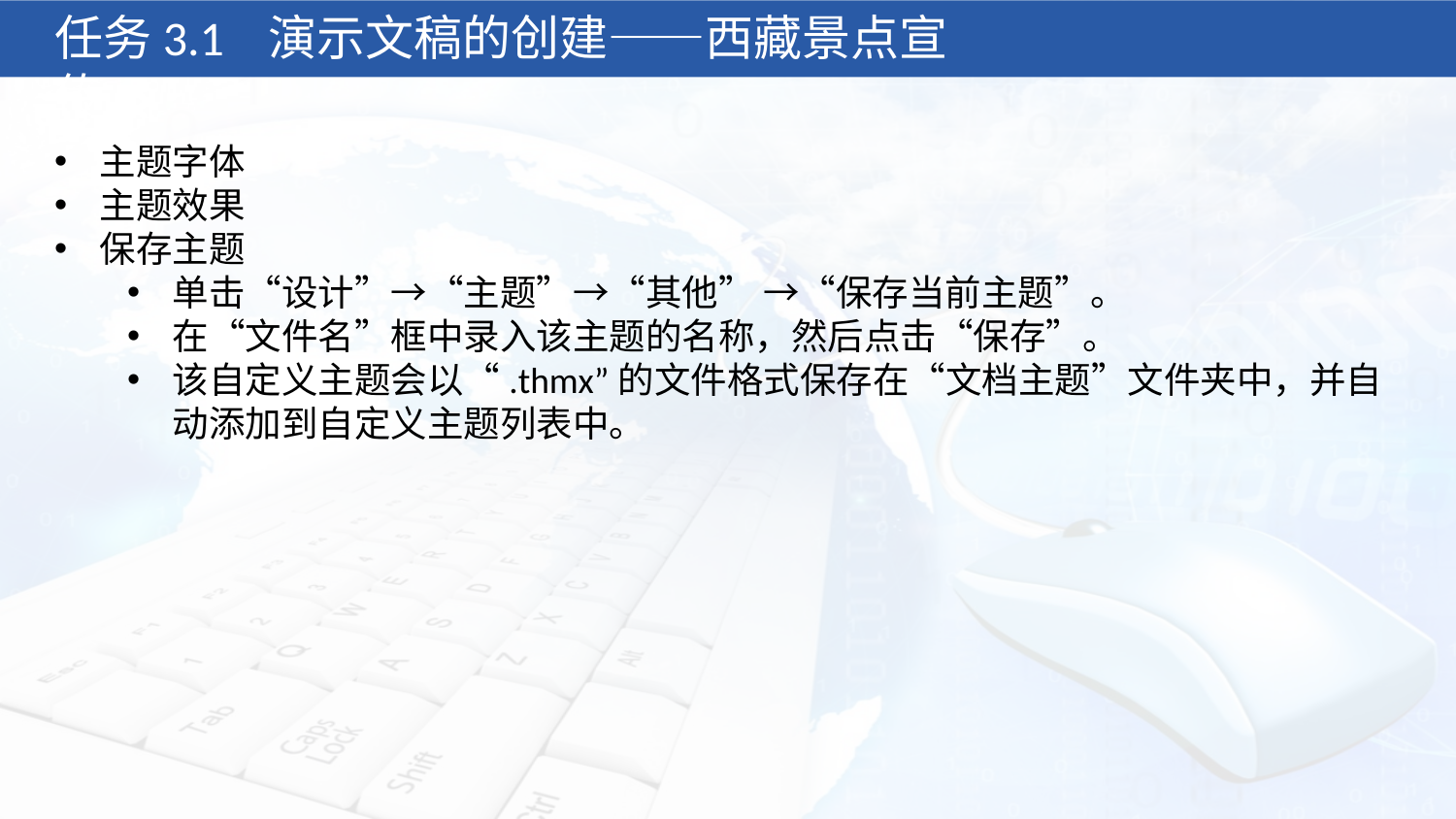

任务3.1   演示文稿的创建——西藏景点宣传
主题字体
主题效果
保存主题
单击“设计”→“主题”→“其他” →“保存当前主题”。
在“文件名”框中录入该主题的名称，然后点击“保存”。
该自定义主题会以“.thmx”的文件格式保存在“文档主题”文件夹中，并自动添加到自定义主题列表中。